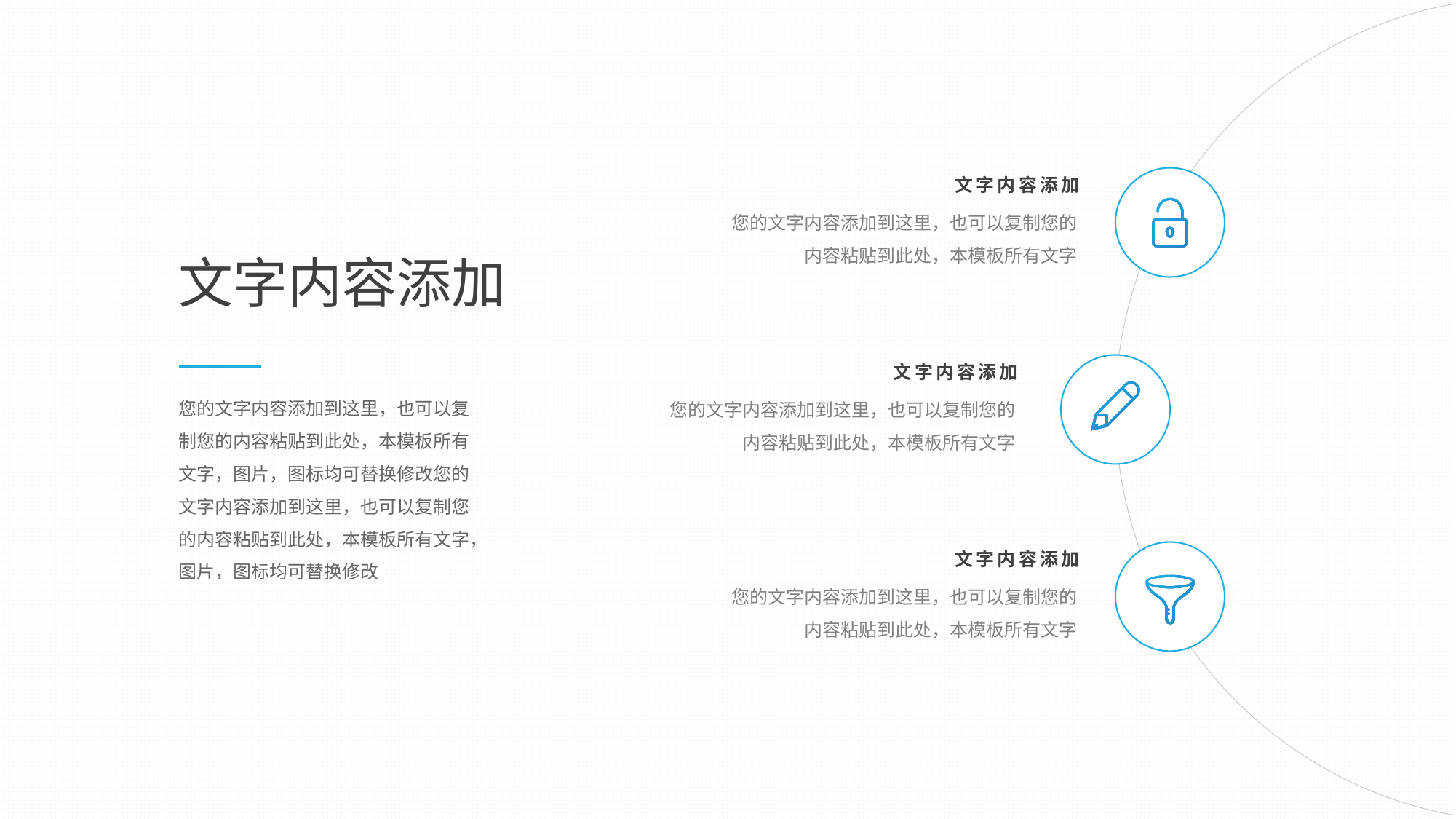

文字内容添加
您的文字内容添加到这里，也可以复制您的内容粘贴到此处，本模板所有文字

文字内容添加
您的文字内容添加到这里，也可以复制您的内容粘贴到此处，本模板所有文字

文字内容添加
您的文字内容添加到这里，也可以复制您的内容粘贴到此处，本模板所有文字
文字内容添加
您的文字内容添加到这里，也可以复制您的内容粘贴到此处，本模板所有文字，图片，图标均可替换修改您的文字内容添加到这里，也可以复制您的内容粘贴到此处，本模板所有文字，图片，图标均可替换修改